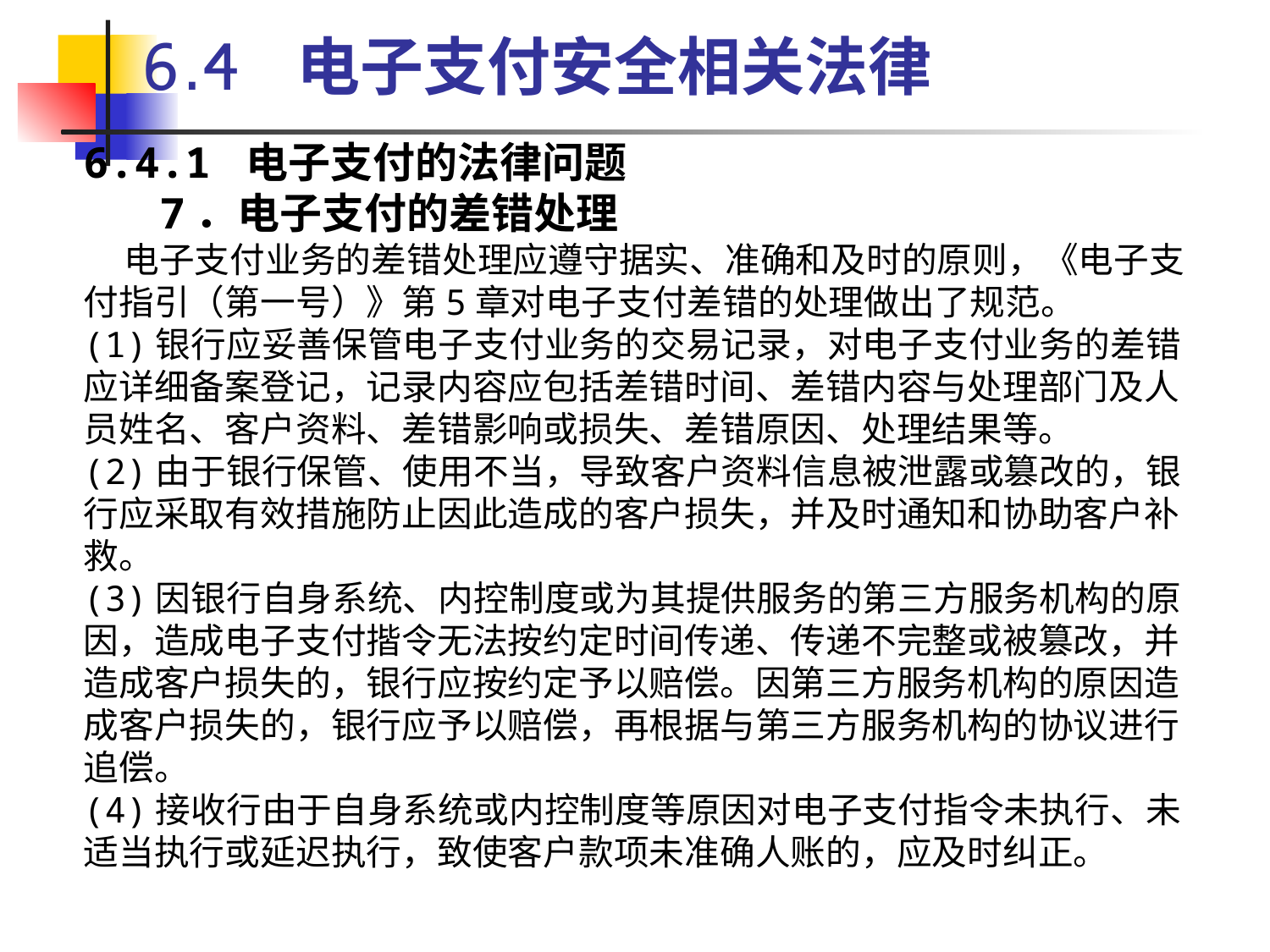

6.4  电子支付安全相关法律
6.4.1 电子支付的法律问题
   7．电子支付的差错处理
    电子支付业务的差错处理应遵守据实、准确和及时的原则，《电子支付指引（第一号）》第5章对电子支付差错的处理做出了规范。
(1)银行应妥善保管电子支付业务的交易记录，对电子支付业务的差错应详细备案登记，记录内容应包括差错时间、差错内容与处理部门及人员姓名、客户资料、差错影响或损失、差错原因、处理结果等。
(2)由于银行保管、使用不当，导致客户资料信息被泄露或篡改的，银行应采取有效措施防止因此造成的客户损失，并及时通知和协助客户补救。
(3)因银行自身系统、内控制度或为其提供服务的第三方服务机构的原因，造成电子支付揩令无法按约定时间传递、传递不完整或被篡改，并造成客户损失的，银行应按约定予以赔偿。因第三方服务机构的原因造成客户损失的，银行应予以赔偿，再根据与第三方服务机构的协议进行追偿。
(4)接收行由于自身系统或内控制度等原因对电子支付指令未执行、未适当执行或延迟执行，致使客户款项未准确人账的，应及时纠正。